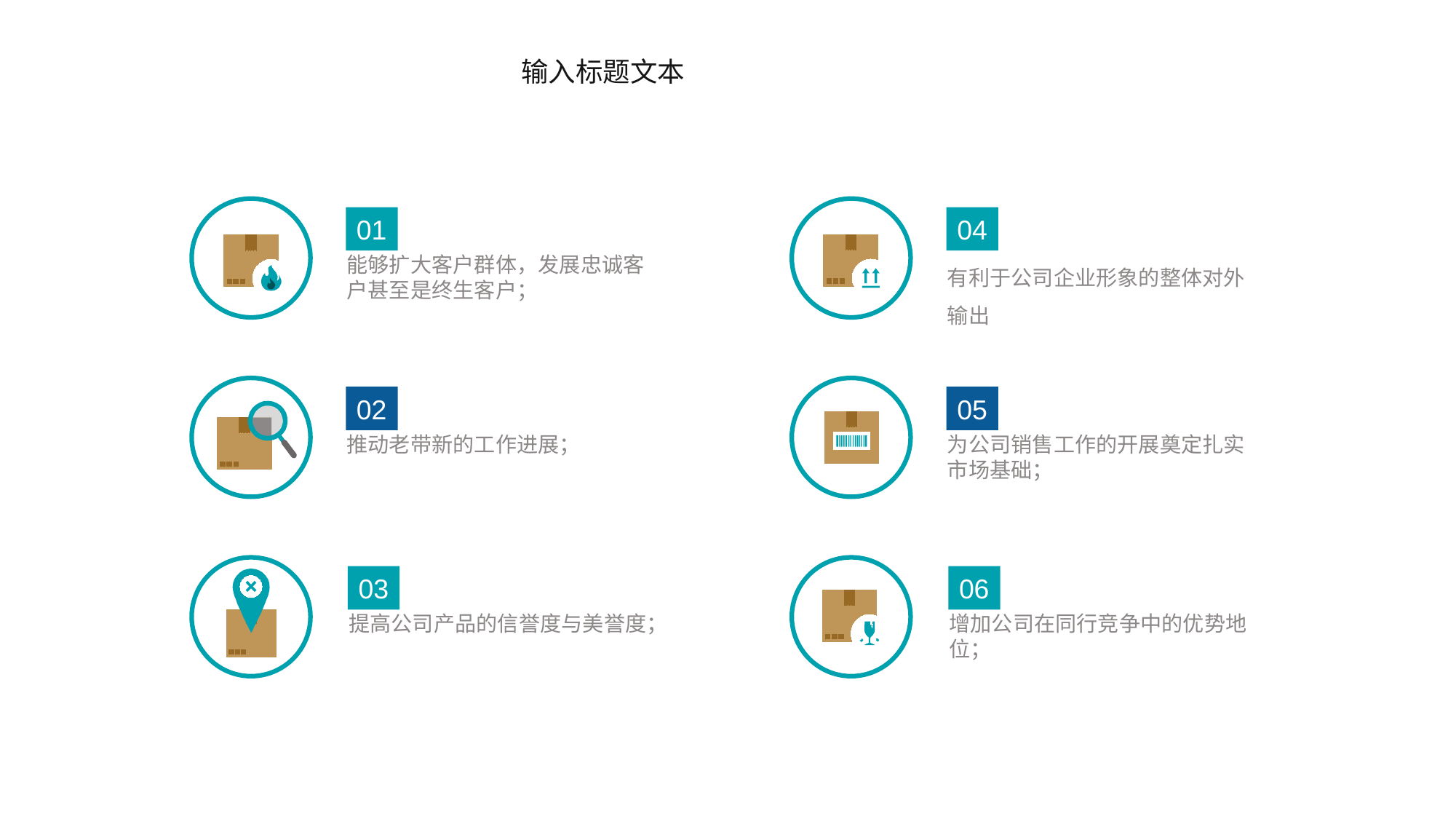

输入标题文本

01
04

能够扩大客户群体，发展忠诚客户甚至是终生客户；
有利于公司企业形象的整体对外输出

02
05

推动老带新的工作进展；
为公司销售工作的开展奠定扎实市场基础；

03
06

提高公司产品的信誉度与美誉度；
增加公司在同行竞争中的优势地位；